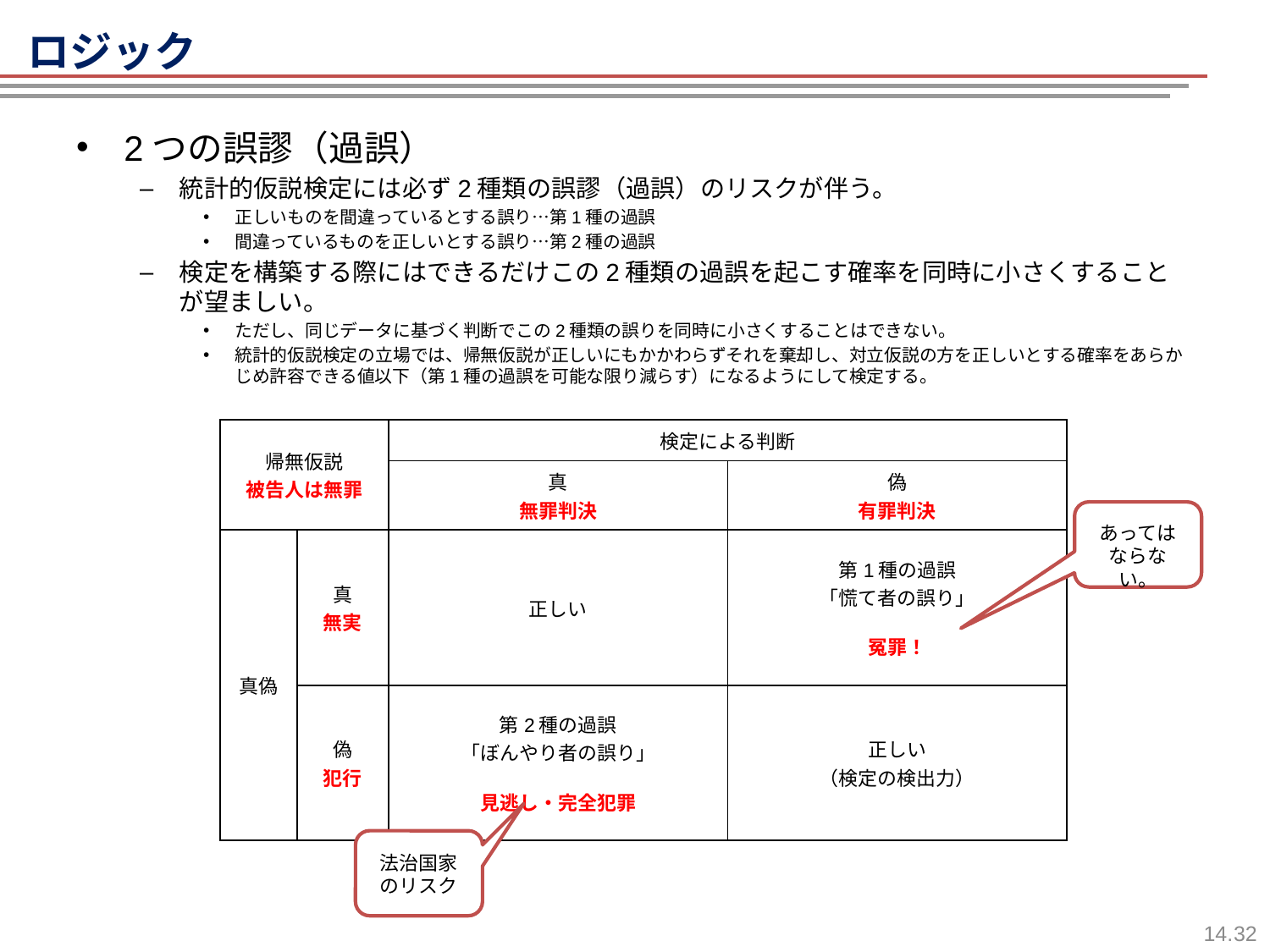

ロジック
2つの誤謬（過誤）
統計的仮説検定には必ず2種類の誤謬（過誤）のリスクが伴う。
正しいものを間違っているとする誤り…第1種の過誤
間違っているものを正しいとする誤り…第2種の過誤
検定を構築する際にはできるだけこの2種類の過誤を起こす確率を同時に小さくすることが望ましい。
ただし、同じデータに基づく判断でこの2種類の誤りを同時に小さくすることはできない。
統計的仮説検定の立場では、帰無仮説が正しいにもかかわらずそれを棄却し、対立仮説の方を正しいとする確率をあらかじめ許容できる値以下（第1種の過誤を可能な限り減らす）になるようにして検定する。
| 帰無仮説 被告人は無罪 |  | 検定による判断 |  |
| --- | --- | --- | --- |
|  |  | 真 無罪判決 | 偽 有罪判決 |
| 真偽 | 真 無実 | 正しい | 第1種の過誤 「慌て者の誤り」 冤罪！ |
|  | 偽 犯行 | 第2種の過誤 「ぼんやり者の誤り」 見逃し・完全犯罪 | 正しい （検定の検出力） |

あってはならない。

法治国家のリスク
32